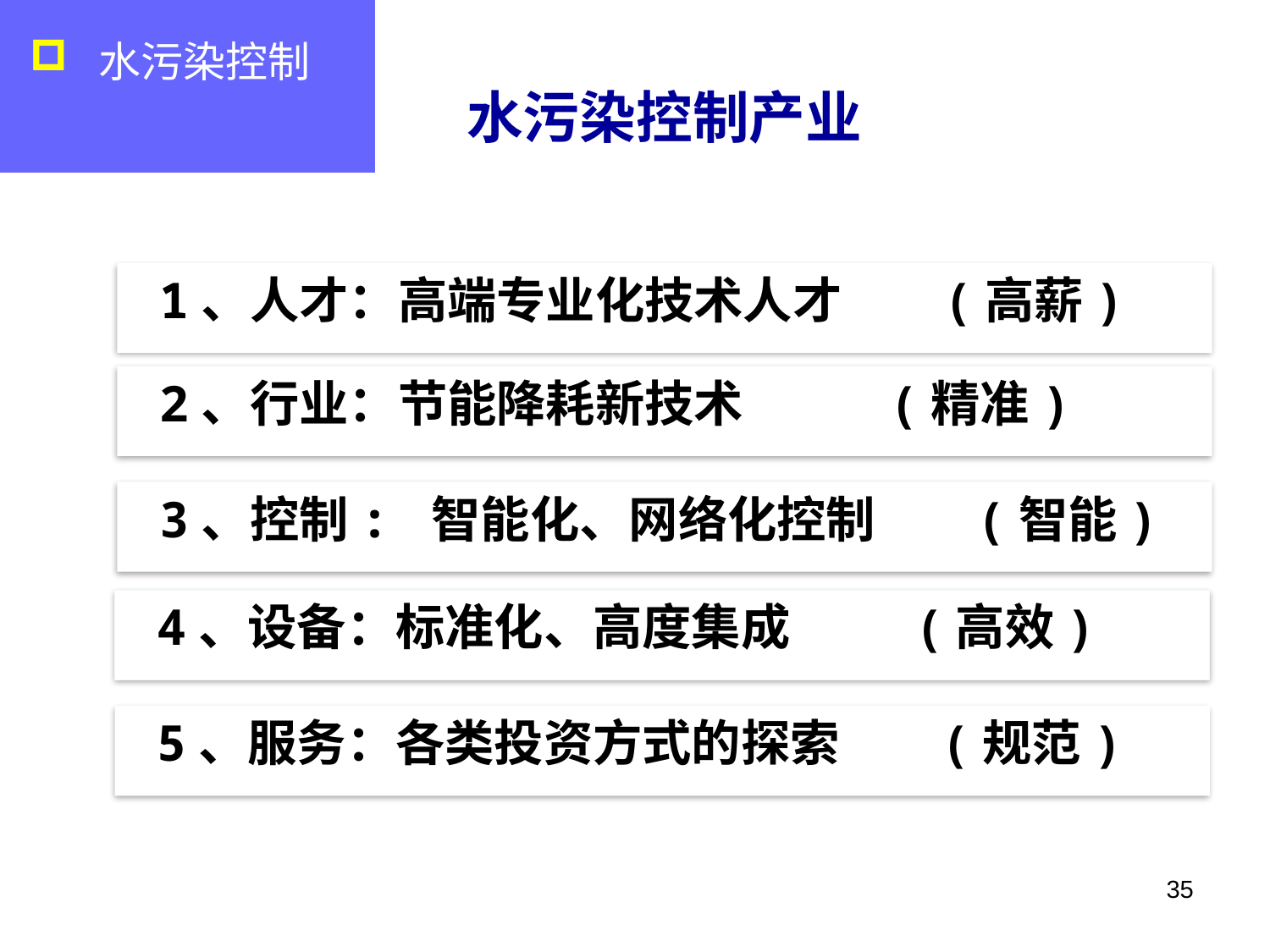

水污染控制

水污染控制产业
 1、人才：高端专业化技术人才        (高薪)
 2、行业：节能降耗新技术            (精准)
 3、控制: 智能化、网络化控制        (智能)
 4、设备：标准化、高度集成          (高效)
 5、服务：各类投资方式的探索        (规范)
35